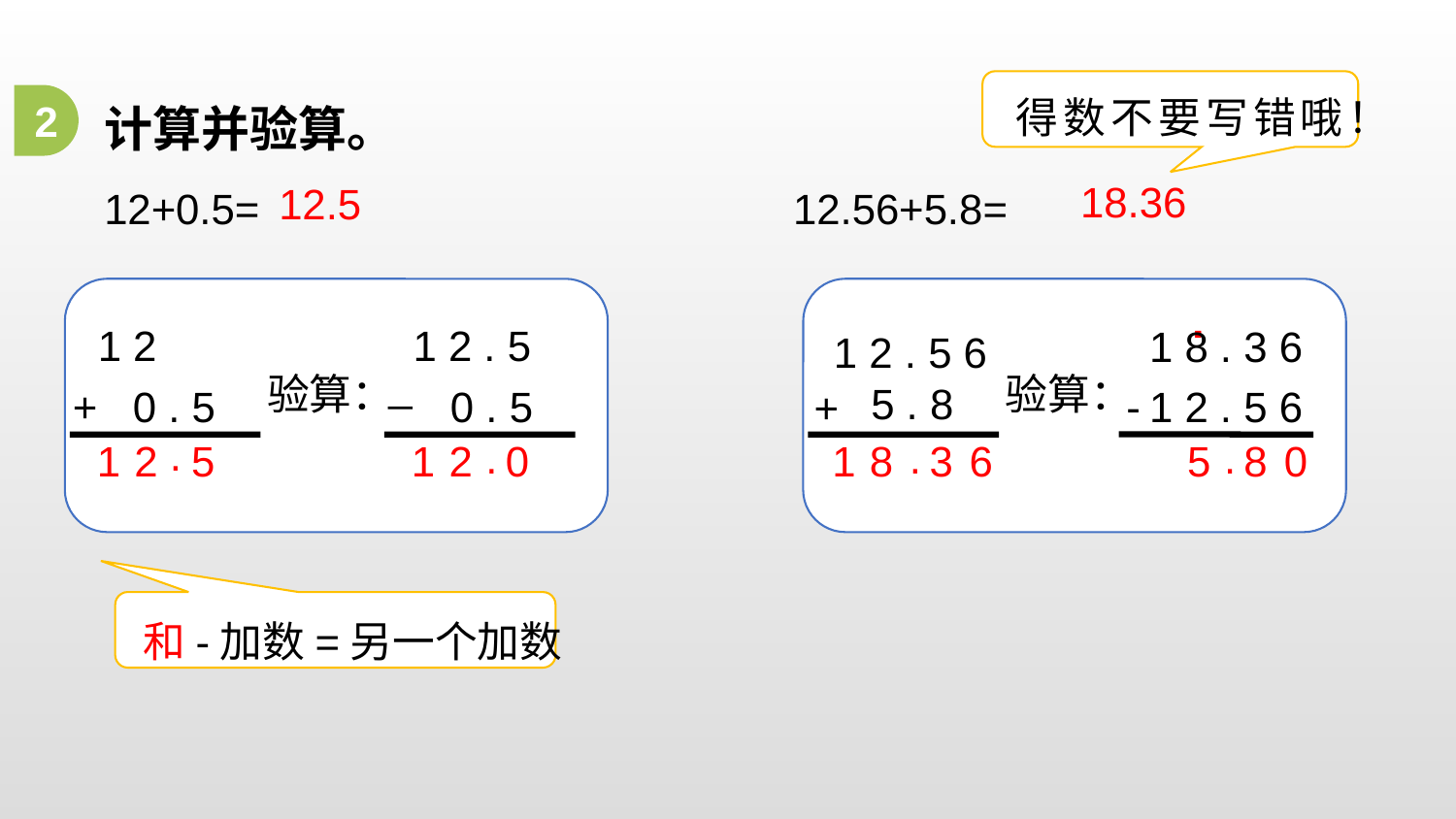

得数不要写错哦！

计算并验算。
12+0.5=                                             12.56+5.8=
2
18.36
12.5
.

1 2
1 2 . 5
1 8 . 3 6
1 2 . 5 6
_
验算：
验算：
5 . 8
0 . 5
-
1 2 . 5 6
+
0 . 5
+
.
.
.
.
1
2
5
1
2
0
1
8
3
6
5
8
0

和-加数=另一个加数